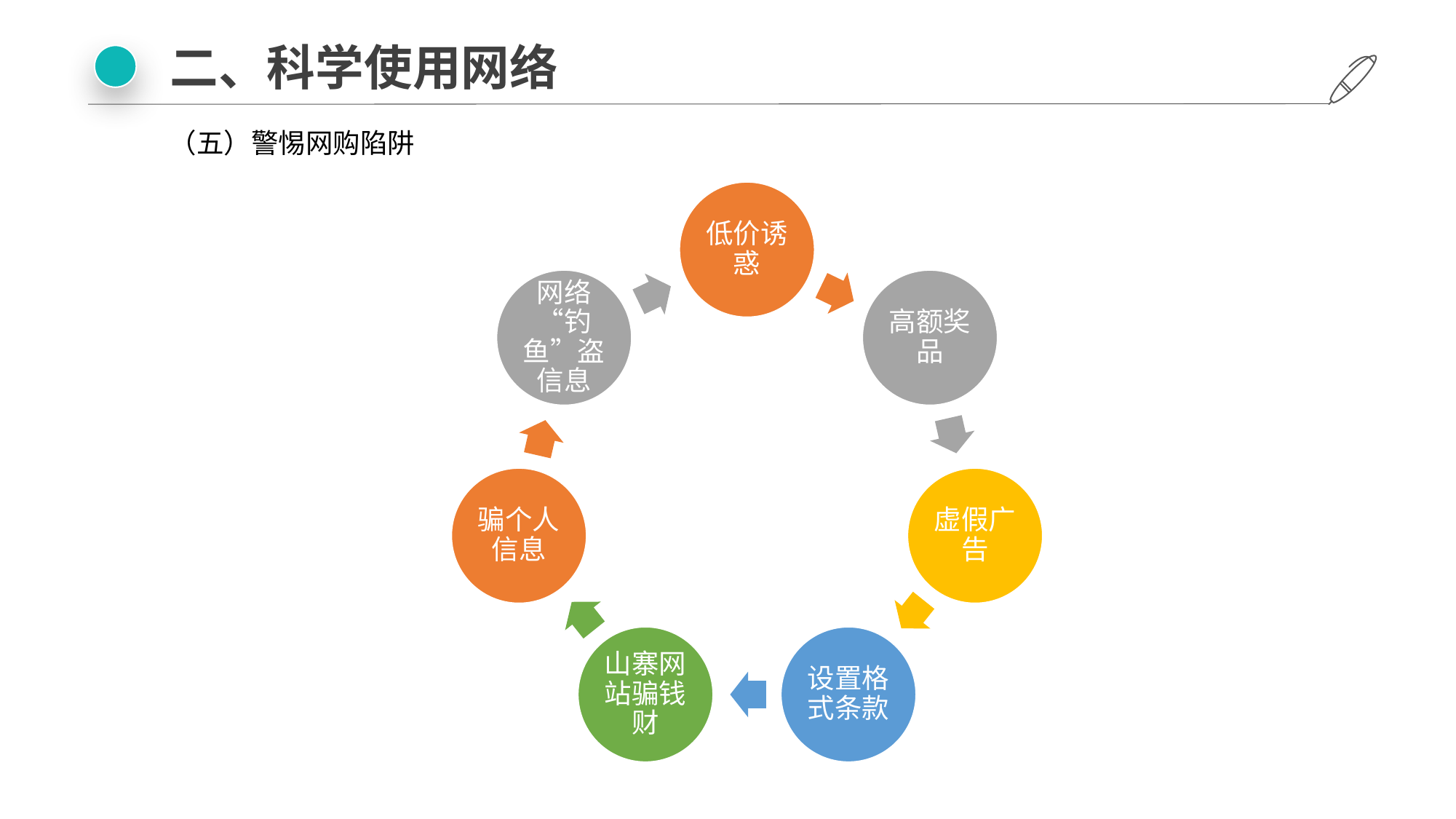

二、科学使用网络

（五）警惕网购陷阱
低价诱惑

高额奖品

虚假广告

设置格式条款

山寨网站骗钱财

骗个人信息

网络“钓鱼”盗信息